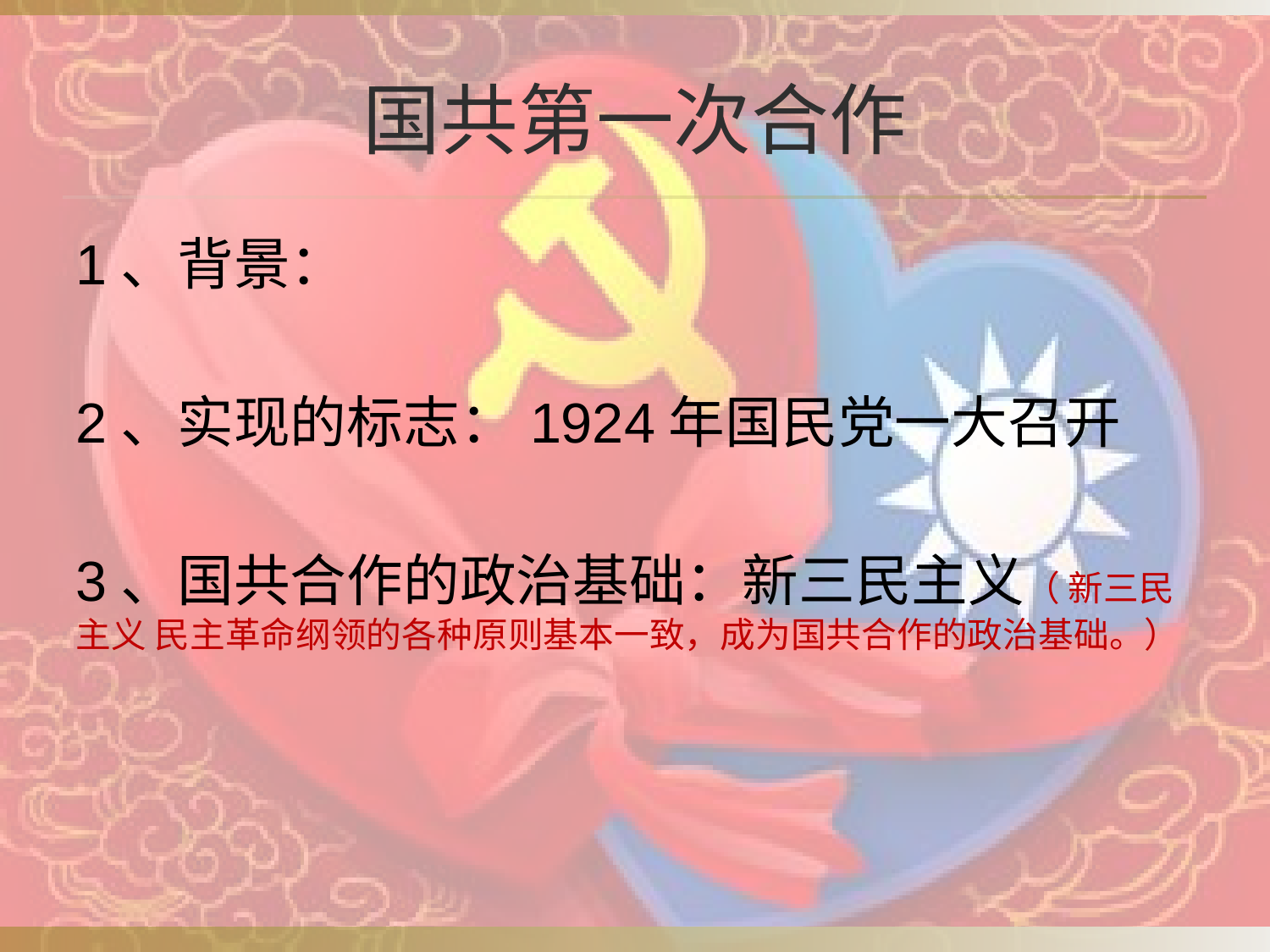

# 国共第一次合作
1、背景：

2、实现的标志：1924年国民党一大召开

3、国共合作的政治基础：新三民主义（ 新三民主义 民主革命纲领的各种原则基本一致，成为国共合作的政治基础。）